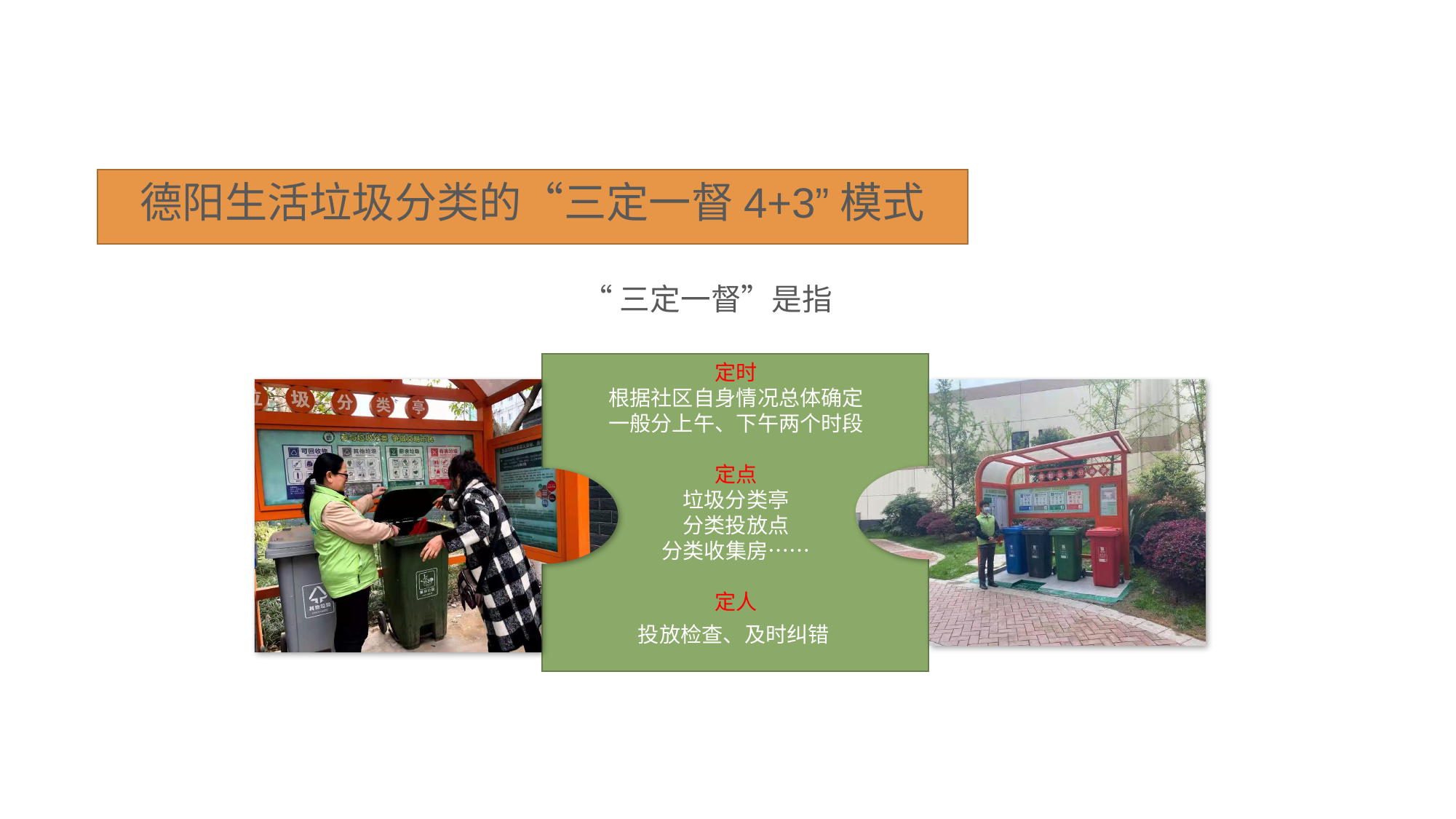

德阳生活垃圾分类的“三定一督4+3”模式
“三定一督”是指

定时
根据社区自身情况总体确定
一般分上午、下午两个时段

定点
垃圾分类亭
分类投放点
分类收集房……

定人
投放检查、及时纠错